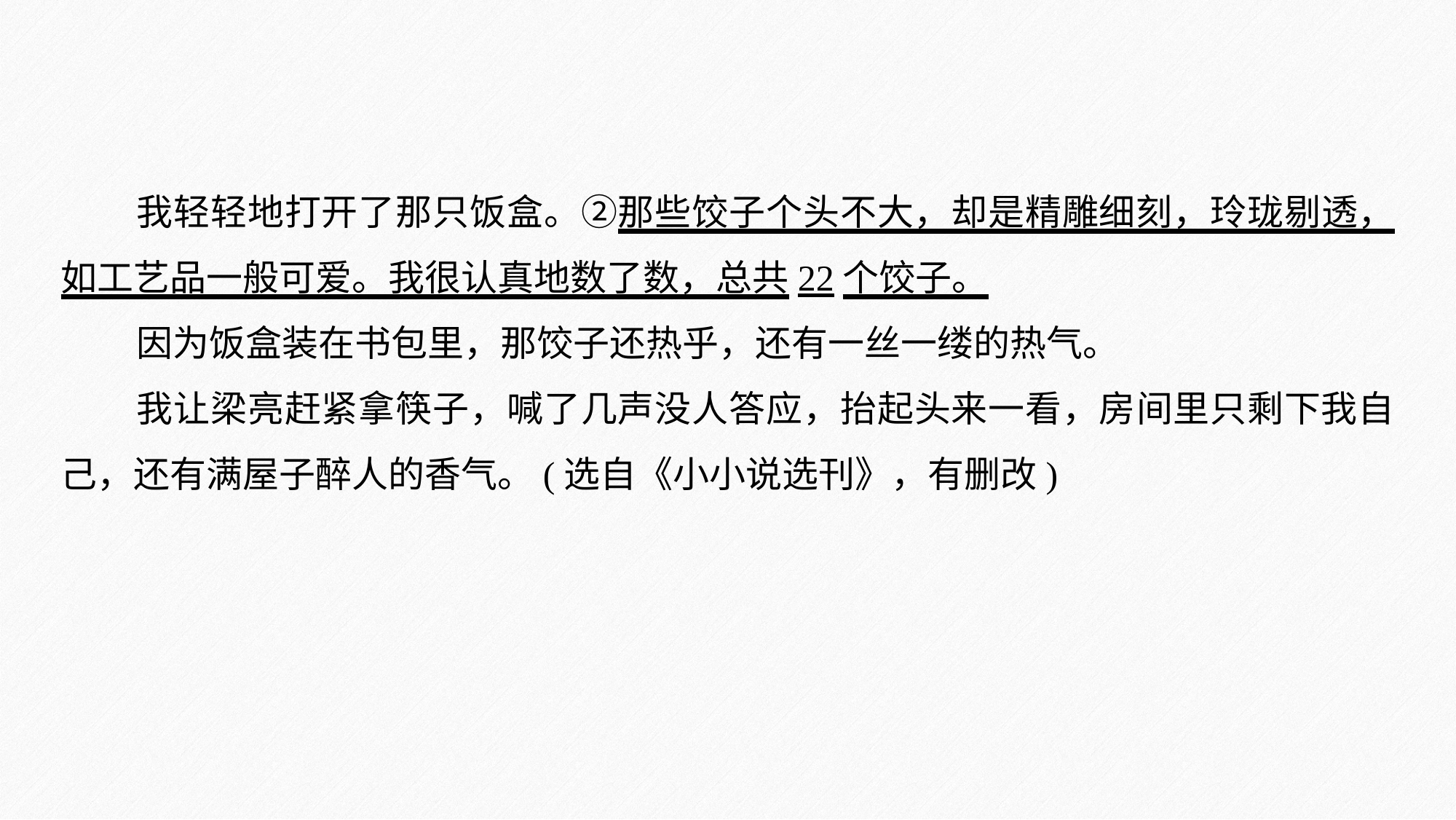

我轻轻地打开了那只饭盒。②那些饺子个头不大，却是精雕细刻，玲珑剔透，如工艺品一般可爱。我很认真地数了数，总共22个饺子。
因为饭盒装在书包里，那饺子还热乎，还有一丝一缕的热气。
我让梁亮赶紧拿筷子，喊了几声没人答应，抬起头来一看，房间里只剩下我自己，还有满屋子醉人的香气。(选自《小小说选刊》，有删改)